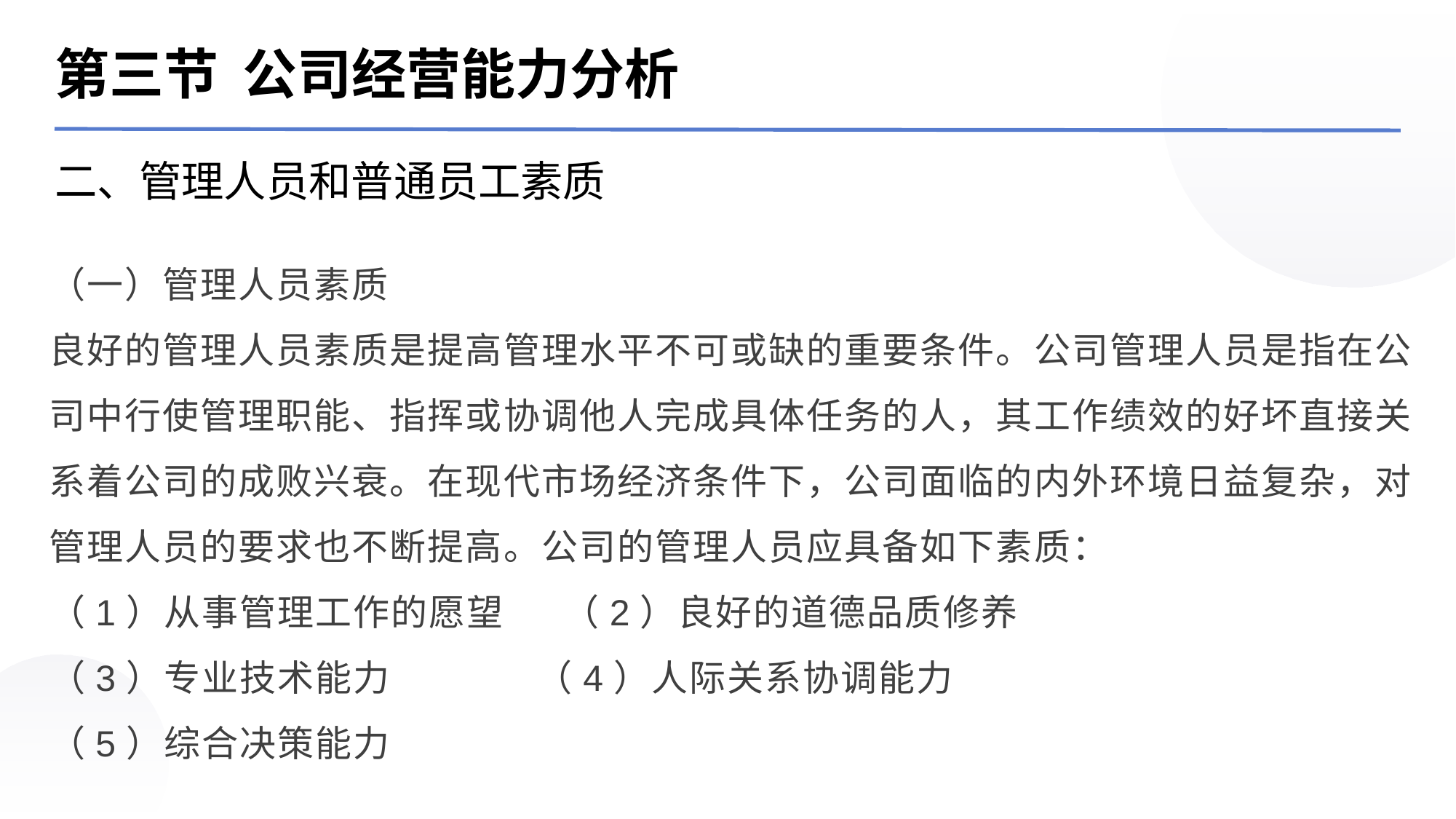

第三节  公司经营能力分析
二、管理人员和普通员工素质
（一）管理人员素质
良好的管理人员素质是提高管理水平不可或缺的重要条件。公司管理人员是指在公司中行使管理职能、指挥或协调他人完成具体任务的人，其工作绩效的好坏直接关系着公司的成败兴衰。在现代市场经济条件下，公司面临的内外环境日益复杂，对管理人员的要求也不断提高。公司的管理人员应具备如下素质：
（1）从事管理工作的愿望      （2）良好的道德品质修养
（3）专业技术能力               （4）人际关系协调能力
（5）综合决策能力

50